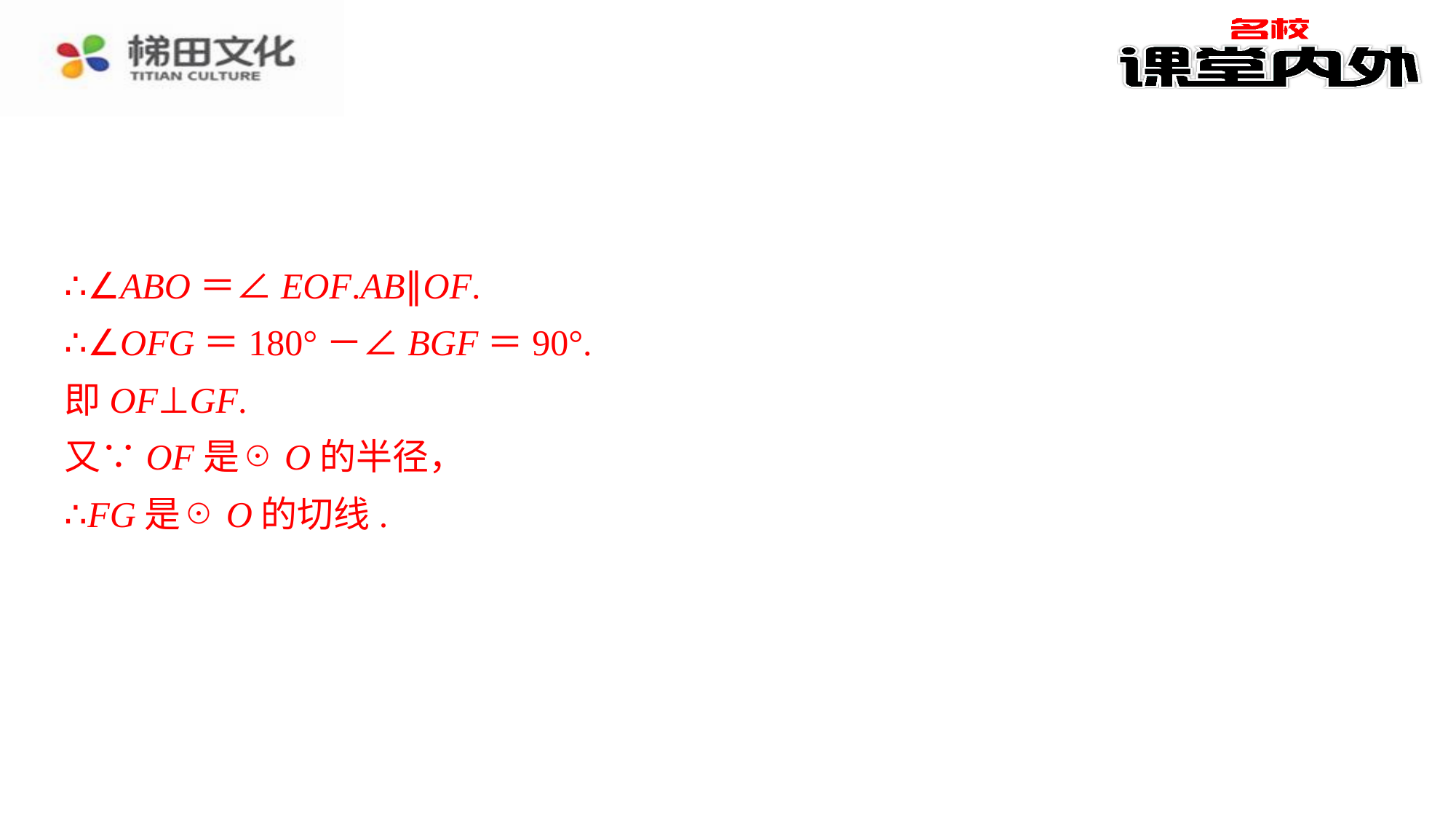

∴∠ABO＝∠EOF.AB∥OF.
∴∠ABO＝∠EOF.AB∥OF.⁠
∴∠OFG＝180°－∠BGF＝90°.
∴∠OFG＝180°－∠BGF＝90°.⁠
即OF⊥GF.
即OF⊥GF.⁠
又∵OF是☉O的半径，
又∵OF是☉O的半径，⁠
∴FG是☉O的切线.
∴FG是☉O的切线.⁠